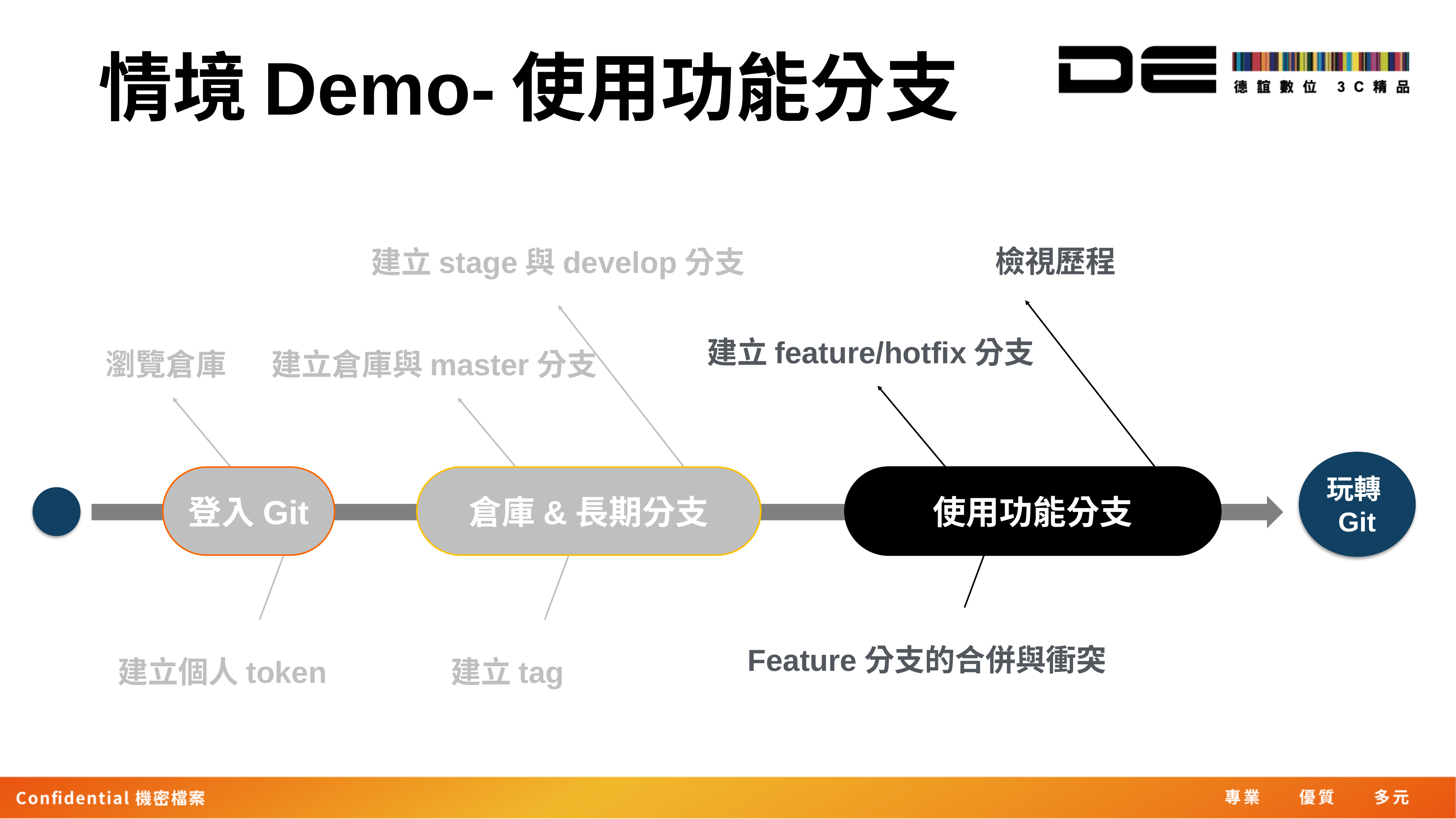

# 情境Demo-使用功能分支
檢視歷程
建立stage與develop分支
建立feature/hotfix分支
瀏覽倉庫
建立倉庫與master分支
玩轉Git
登入Git
倉庫&長期分支
使用功能分支

Feature分支的合併與衝突
建立個人token
建立tag